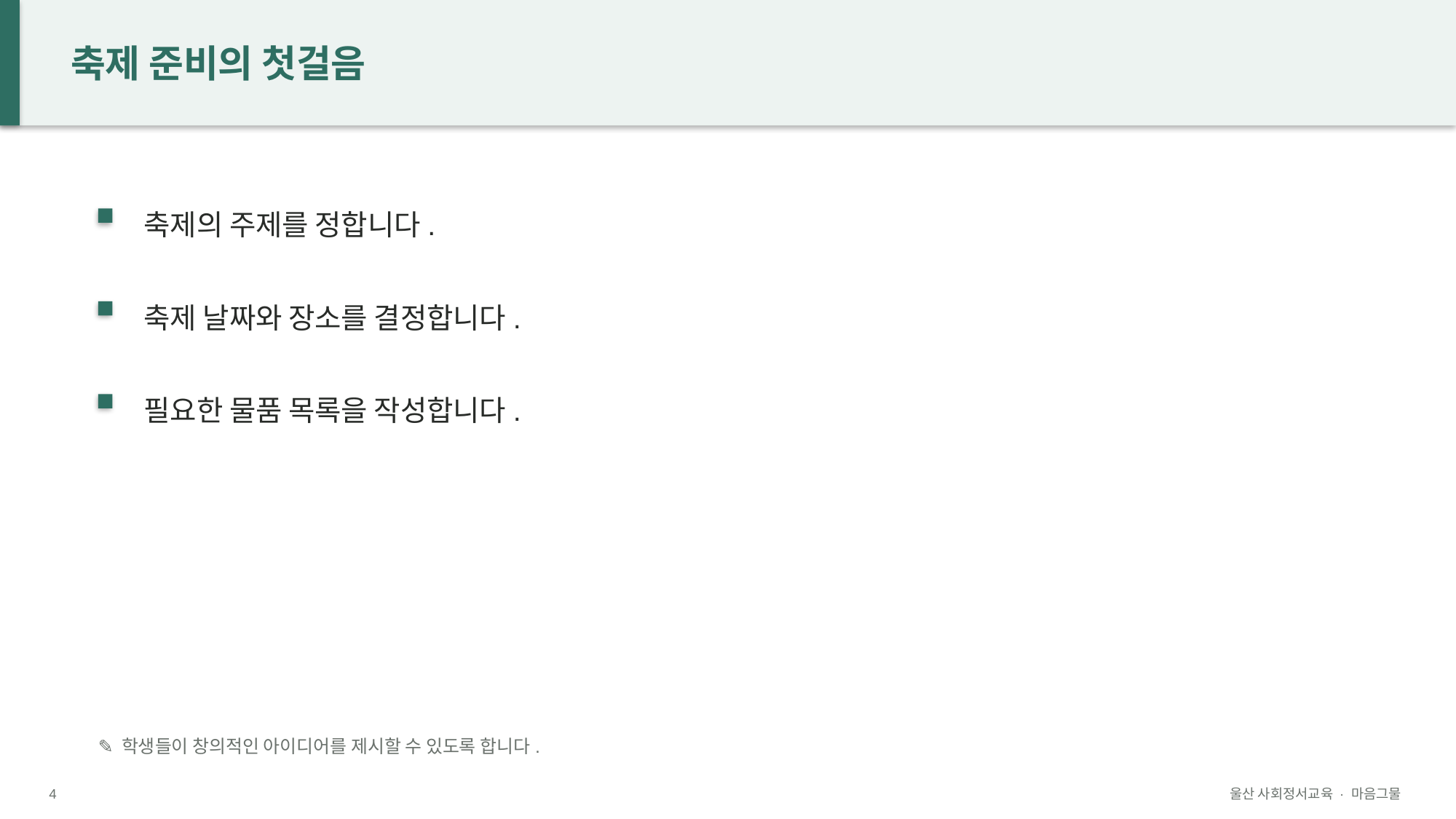

축제 준비의 첫걸음
축제의 주제를 정합니다.

축제 날짜와 장소를 결정합니다.

필요한 물품 목록을 작성합니다.

✎ 학생들이 창의적인 아이디어를 제시할 수 있도록 합니다.
4
울산 사회정서교육 · 마음그물